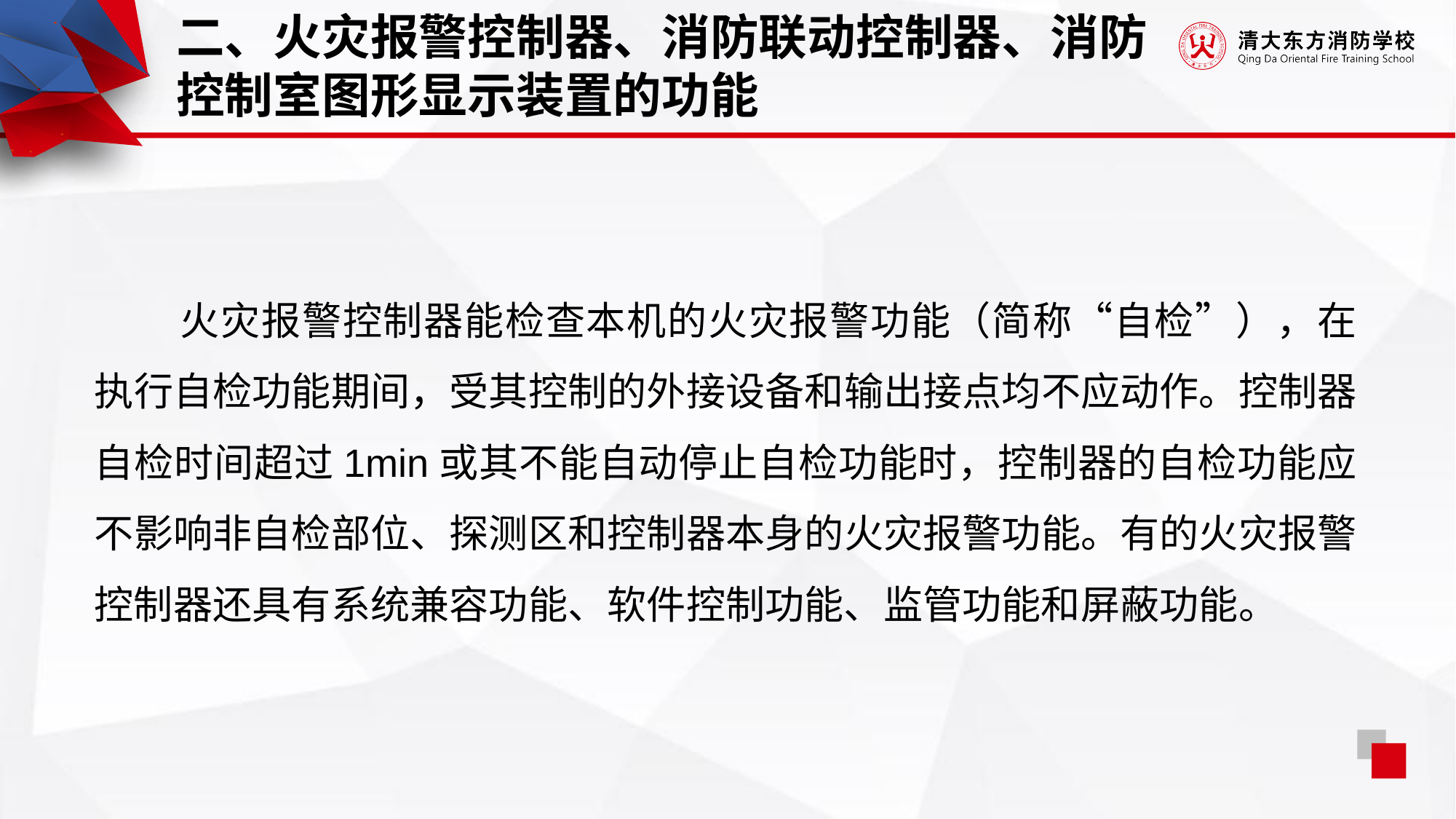

二、火灾报警控制器、消防联动控制器、消防
控制室图形显示装置的功能

火灾报警控制器能检查本机的火灾报警功能（简称“自检”），在执行自检功能期间，受其控制的外接设备和输出接点均不应动作。控制器自检时间超过1min或其不能自动停止自检功能时，控制器的自检功能应不影响非自检部位、探测区和控制器本身的火灾报警功能。有的火灾报警控制器还具有系统兼容功能、软件控制功能、监管功能和屏蔽功能。